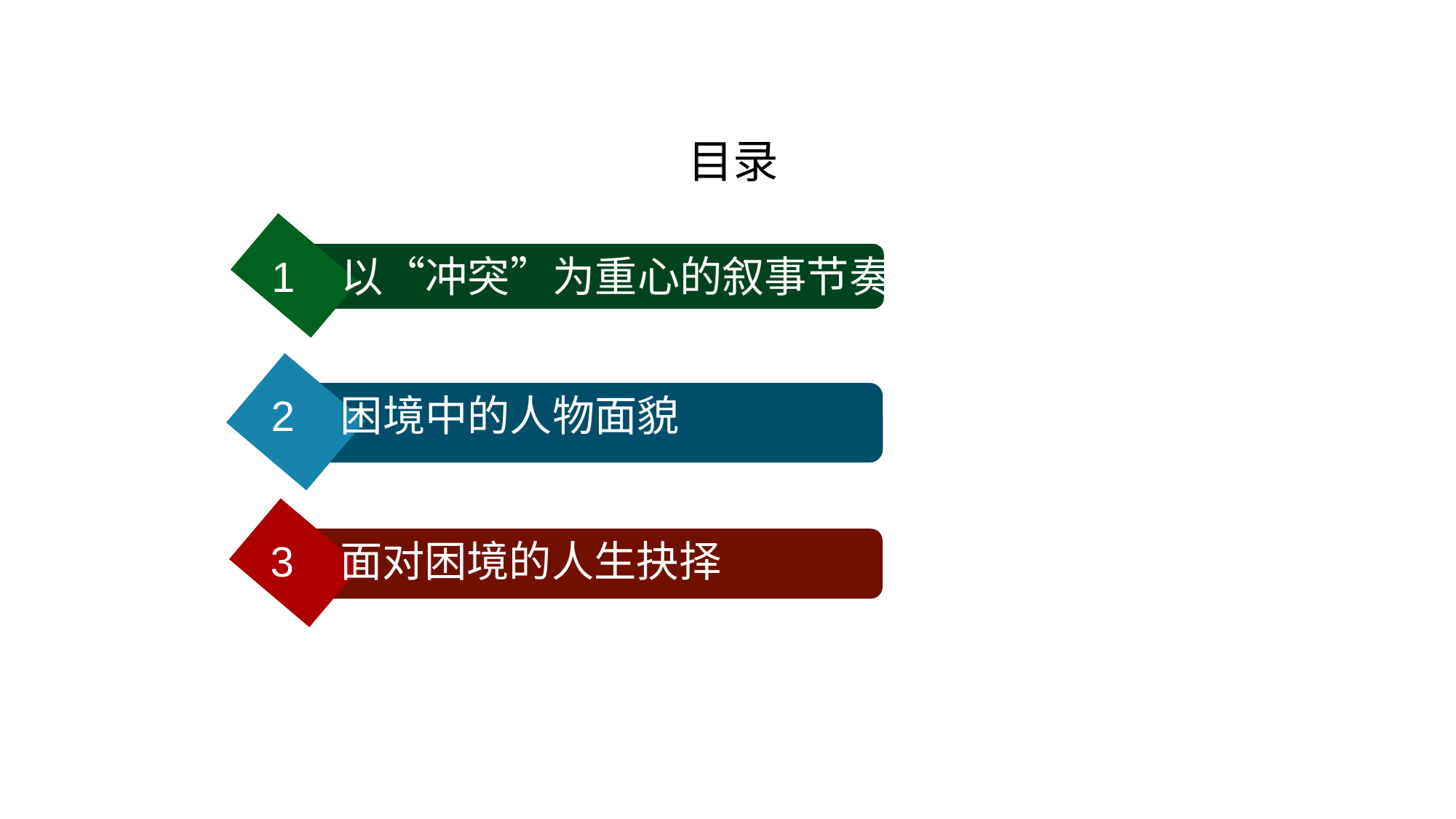

# 目录

   1   以“冲突”为重心的叙事节奏

2   困境中的人物面貌

3   面对困境的人生抉择